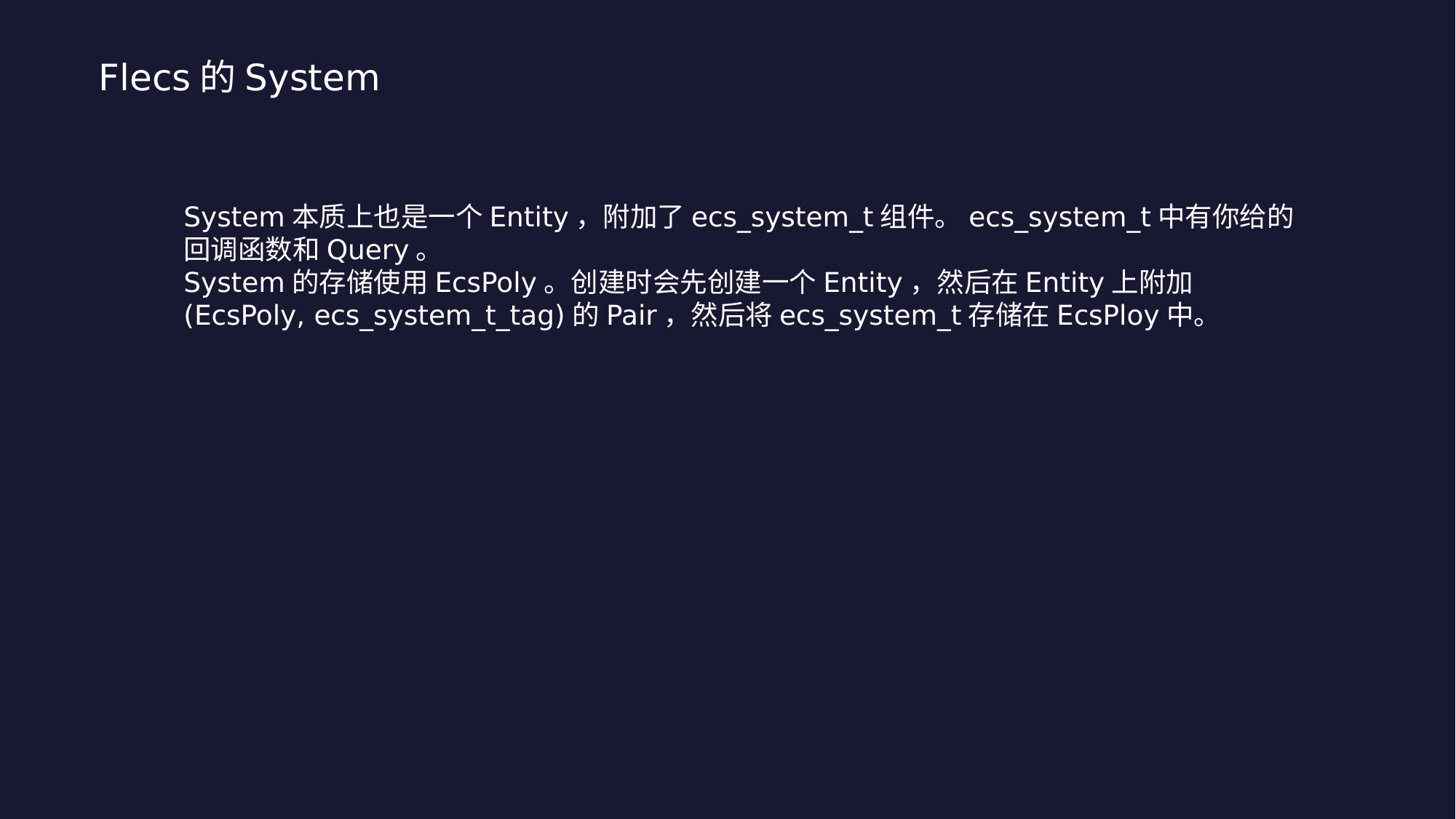

Flecs的System
System本质上也是一个Entity，附加了ecs_system_t组件。ecs_system_t中有你给的回调函数和Query。
System的存储使用EcsPoly。创建时会先创建一个Entity，然后在Entity上附加(EcsPoly, ecs_system_t_tag)的Pair，然后将ecs_system_t存储在EcsPloy中。